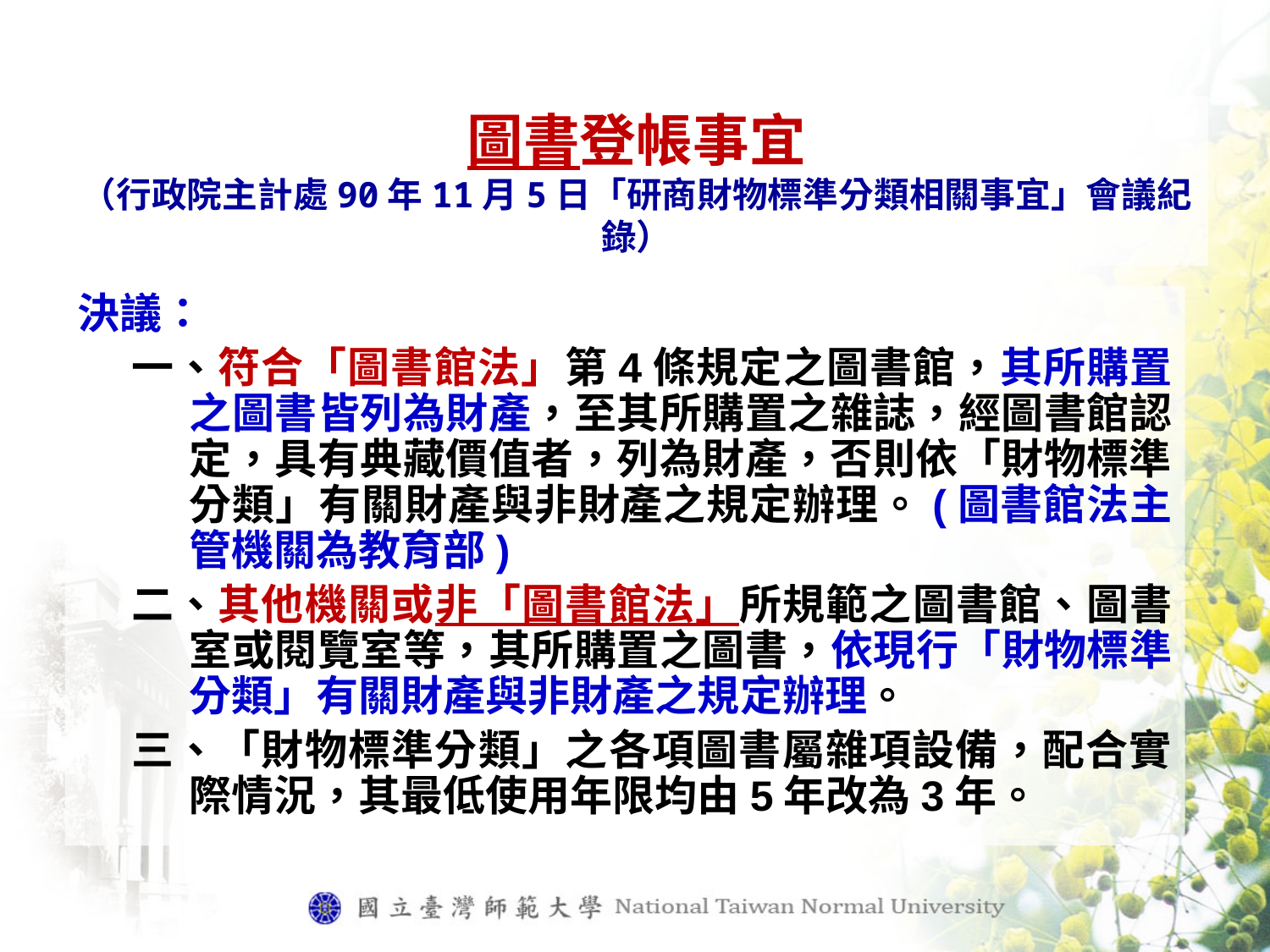

# 圖書登帳事宜 （行政院主計處90年11月5日「研商財物標準分類相關事宜」會議紀錄）
決議：
    一、符合「圖書館法」第4條規定之圖書館，其所購置之圖書皆列為財產，至其所購置之雜誌，經圖書館認定，具有典藏價值者，列為財產，否則依「財物標準分類」有關財產與非財產之規定辦理。(圖書館法主管機關為教育部)
    二、其他機關或非「圖書館法」所規範之圖書館、圖書室或閱覽室等，其所購置之圖書，依現行「財物標準分類」有關財產與非財產之規定辦理。
    三、「財物標準分類」之各項圖書屬雜項設備，配合實際情況，其最低使用年限均由5年改為3年。